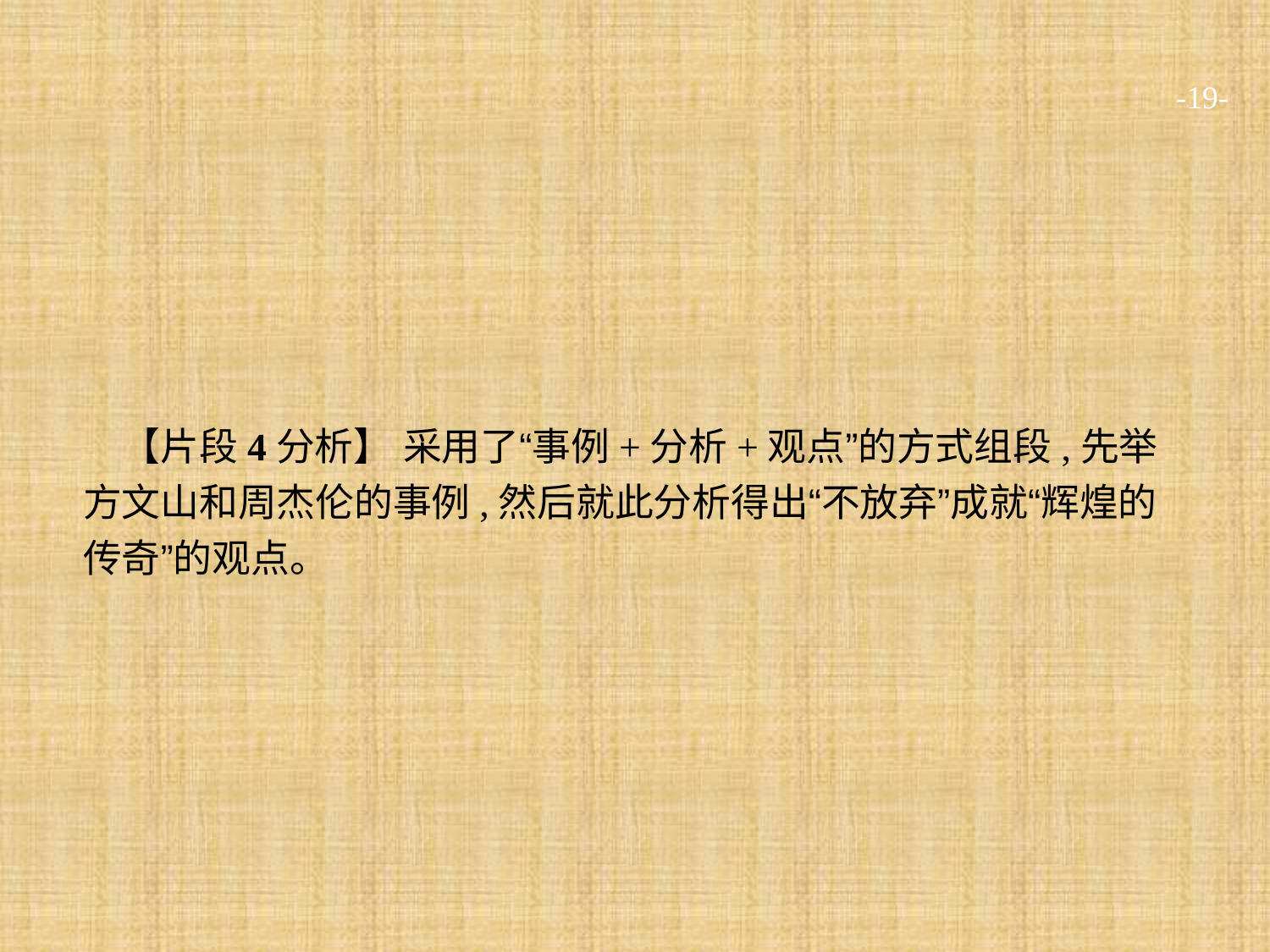

-19-
【片段4分析】 采用了“事例+分析+观点”的方式组段,先举方文山和周杰伦的事例,然后就此分析得出“不放弃”成就“辉煌的传奇”的观点。